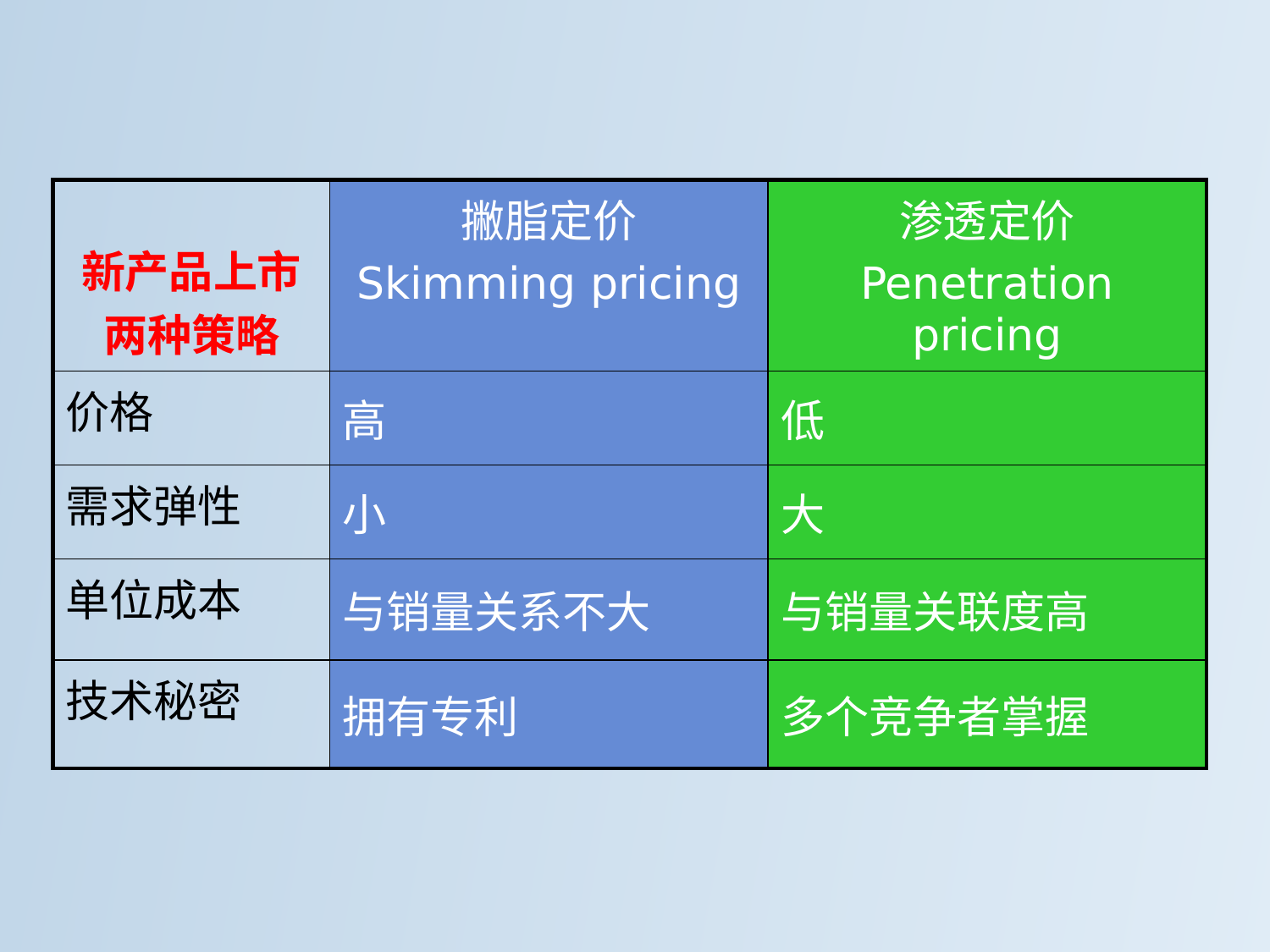

| 新产品上市 两种策略 | 撇脂定价 Skimming pricing | 渗透定价 Penetration pricing |
| --- | --- | --- |
| 价格 | 高 | 低 |
| 需求弹性 | 小 | 大 |
| 单位成本 | 与销量关系不大 | 与销量关联度高 |
| 技术秘密 | 拥有专利 | 多个竞争者掌握 |